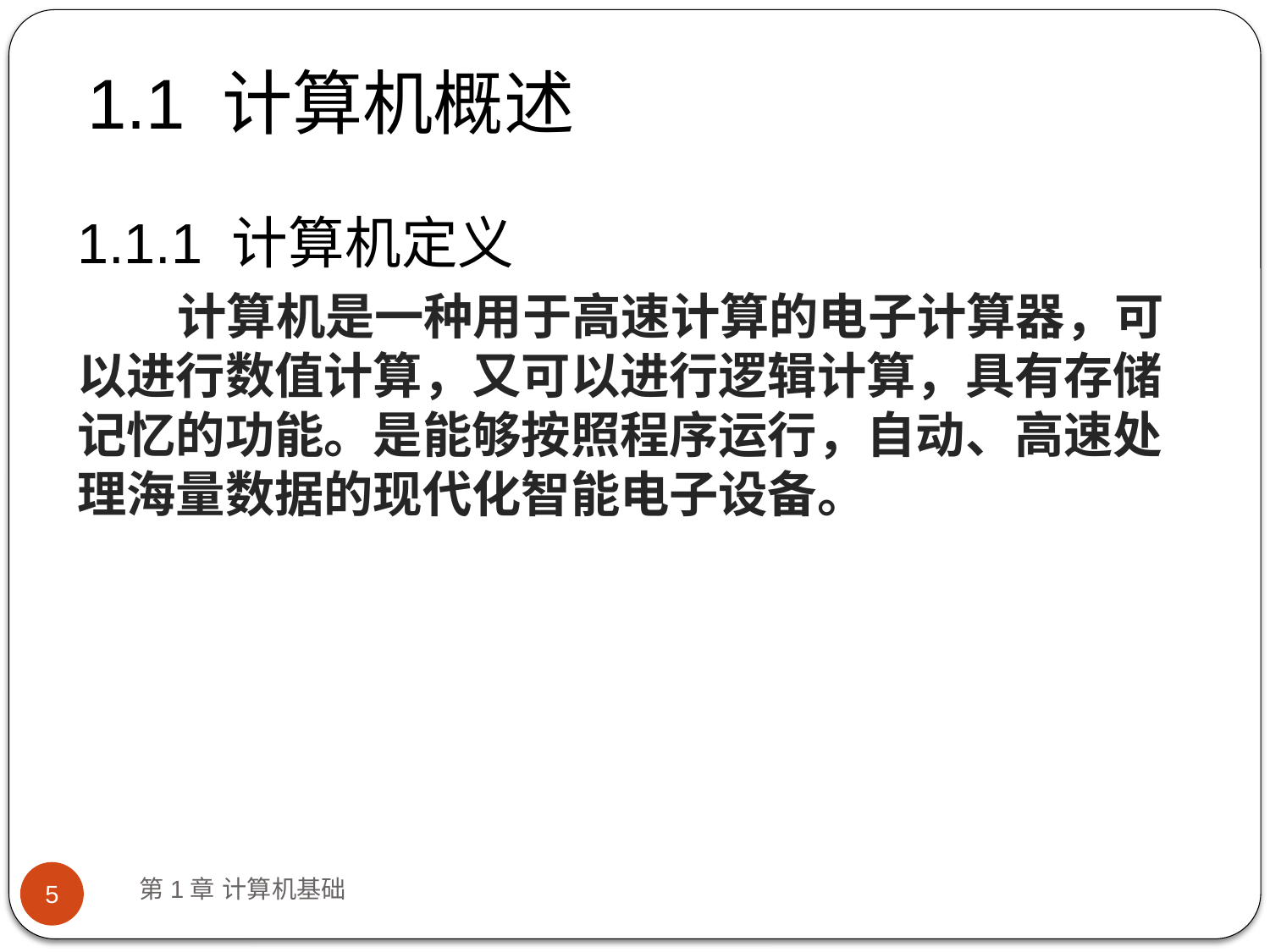

# 1.1 计算机概述
1.1.1 计算机定义
计算机是一种用于高速计算的电子计算器，可以进行数值计算，又可以进行逻辑计算，具有存储记忆的功能。是能够按照程序运行，自动、高速处理海量数据的现代化智能电子设备。
第1章 计算机基础
5